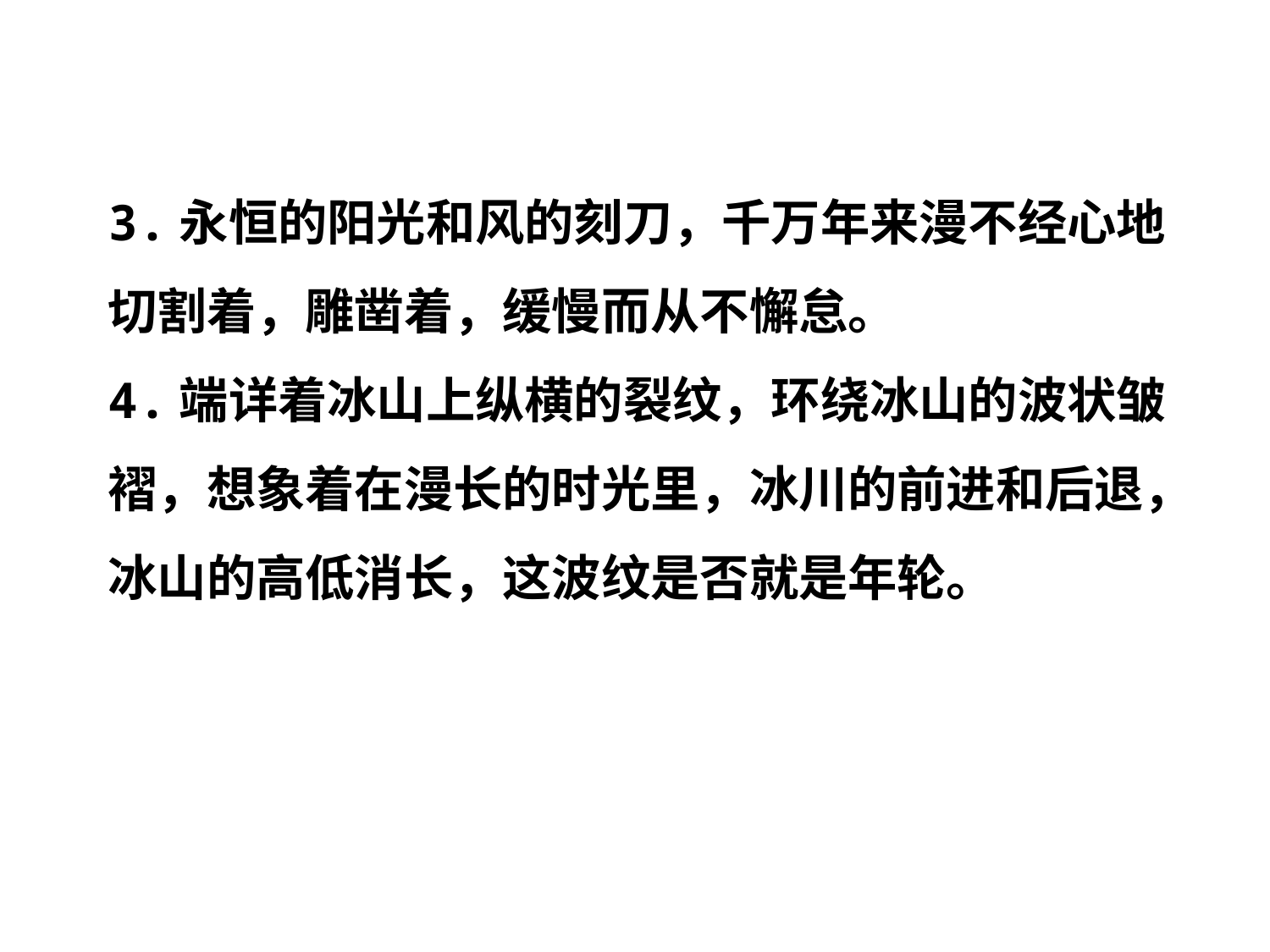

3.永恒的阳光和风的刻刀，千万年来漫不经心地切割着，雕凿着，缓慢而从不懈怠。
4.端详着冰山上纵横的裂纹，环绕冰山的波状皱褶，想象着在漫长的时光里，冰川的前进和后退，冰山的高低消长，这波纹是否就是年轮。